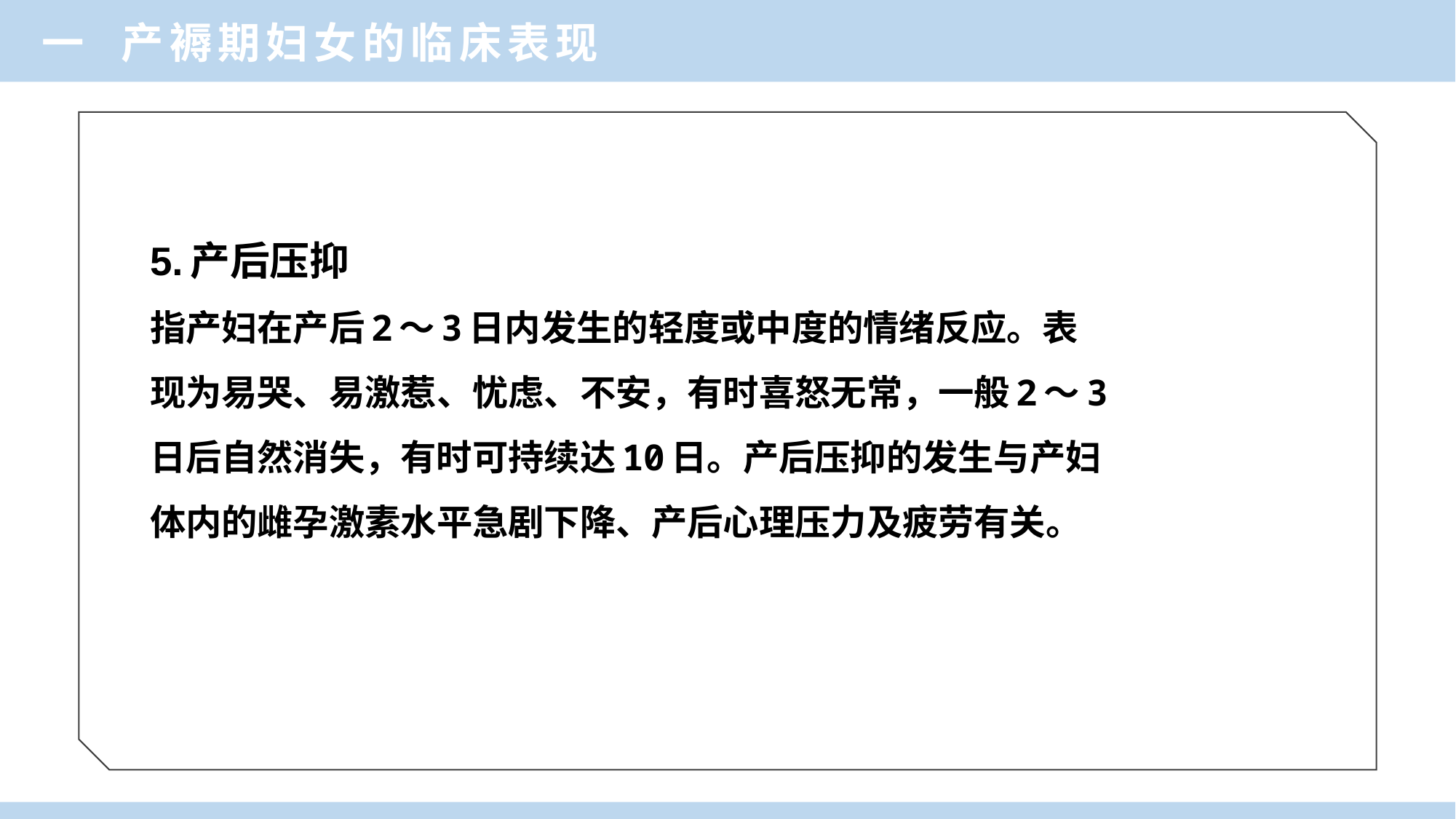

一  产褥期妇女的临床表现

# 5.产后压抑 指产妇在产后2～3日内发生的轻度或中度的情绪反应。表现为易哭、易激惹、忧虑、不安，有时喜怒无常，一般2～3日后自然消失，有时可持续达10日。产后压抑的发生与产妇体内的雌孕激素水平急剧下降、产后心理压力及疲劳有关。